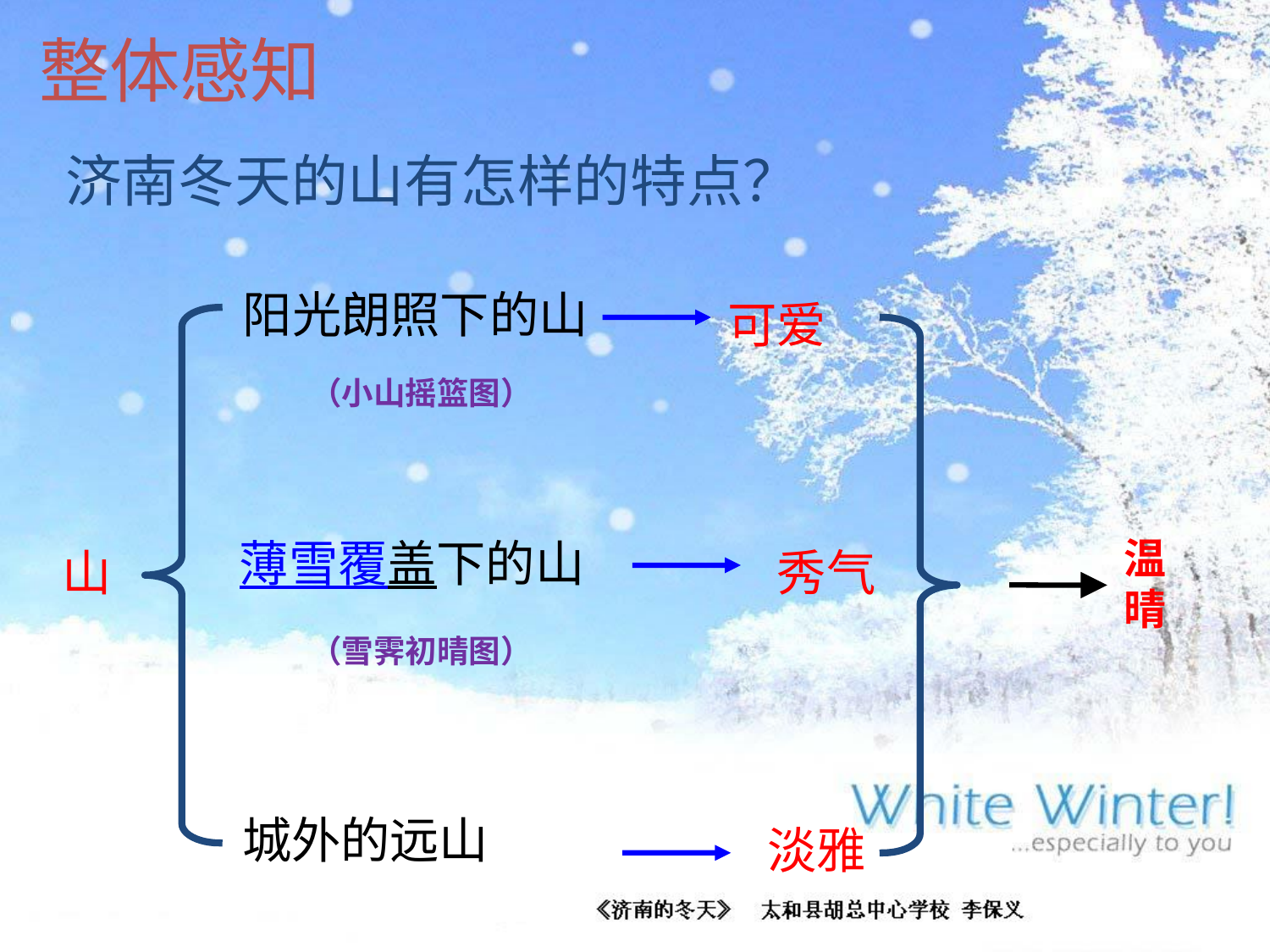

# 整体感知
济南冬天的山有怎样的特点？
阳光朗照下的山
可爱

（小山摇篮图）
温晴
薄雪覆盖下的山
山
秀气

（雪霁初晴图）
城外的远山
淡雅